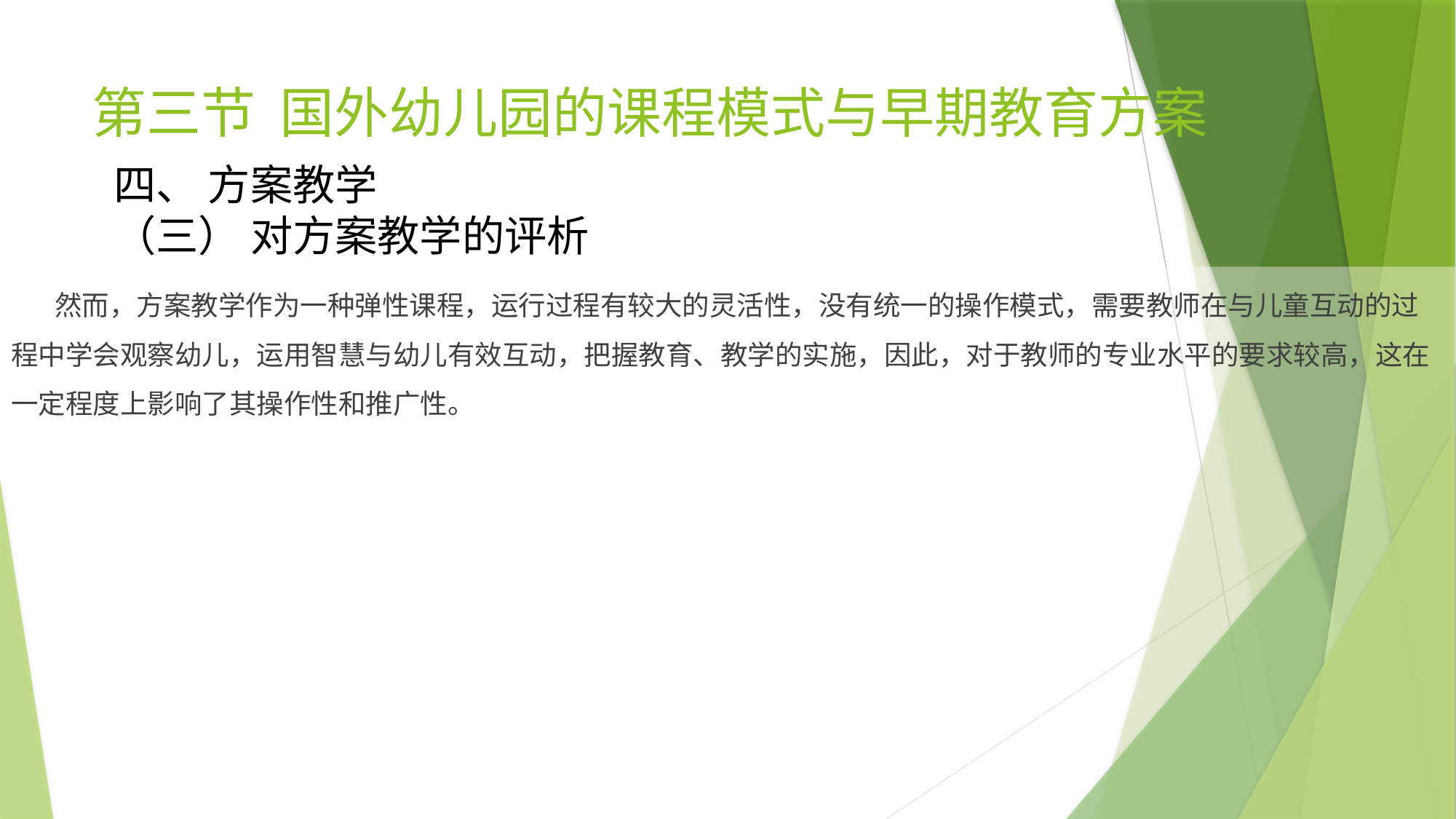

# 第三节  国外幼儿园的课程模式与早期教育方案
四、 方案教学
（三） 对方案教学的评析
      然而，方案教学作为一种弹性课程，运行过程有较大的灵活性，没有统一的操作模式，需要教师在与儿童互动的过程中学会观察幼儿，运用智慧与幼儿有效互动，把握教育、教学的实施，因此，对于教师的专业水平的要求较高，这在一定程度上影响了其操作性和推广性。